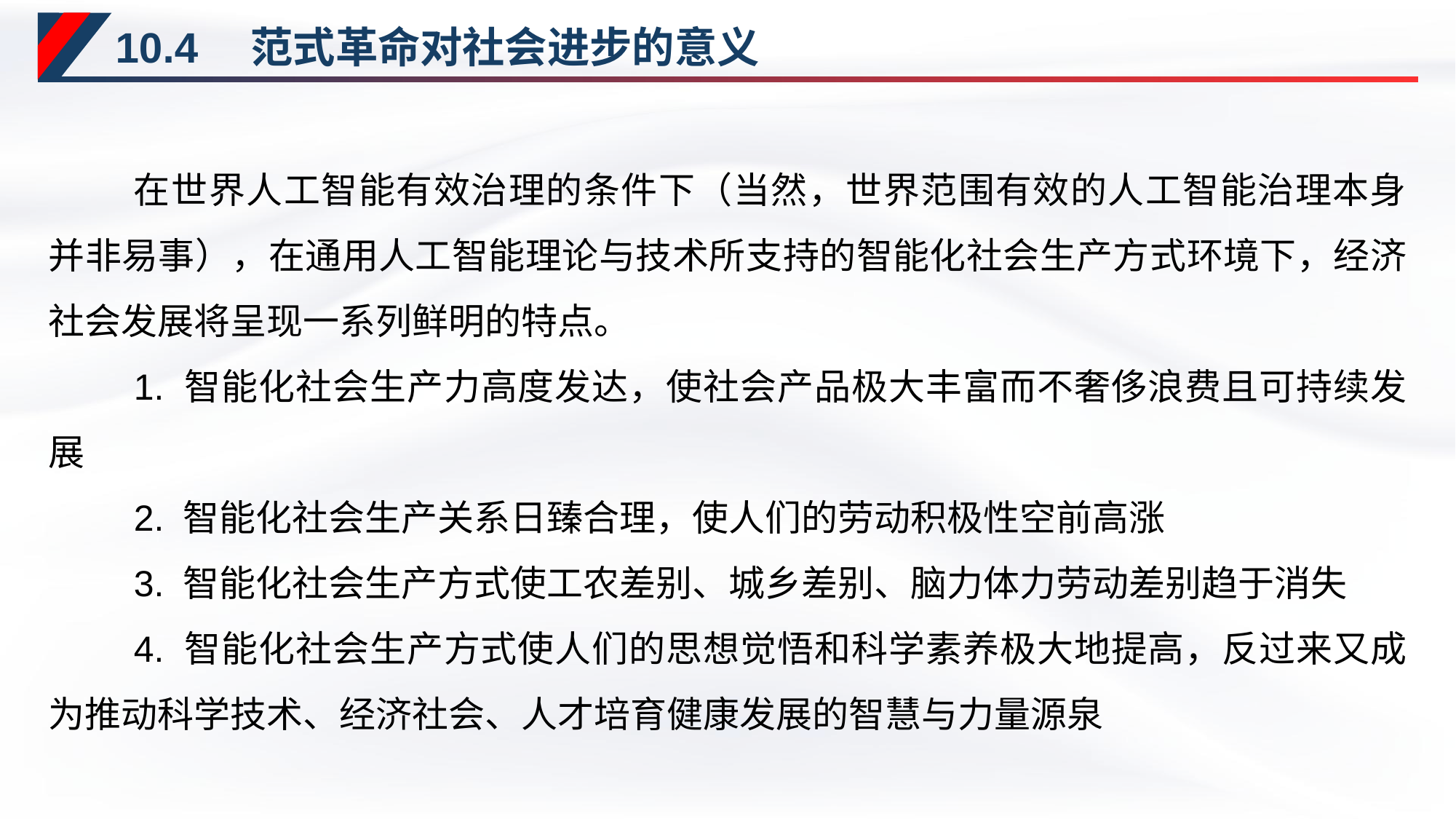

# 10.4　范式革命对社会进步的意义
在世界人工智能有效治理的条件下（当然，世界范围有效的人工智能治理本身并非易事），在通用人工智能理论与技术所支持的智能化社会生产方式环境下，经济社会发展将呈现一系列鲜明的特点。
1. 智能化社会生产力高度发达，使社会产品极大丰富而不奢侈浪费且可持续发展
2. 智能化社会生产关系日臻合理，使人们的劳动积极性空前高涨
3. 智能化社会生产方式使工农差别、城乡差别、脑力体力劳动差别趋于消失
4. 智能化社会生产方式使人们的思想觉悟和科学素养极大地提高，反过来又成为推动科学技术、经济社会、人才培育健康发展的智慧与力量源泉